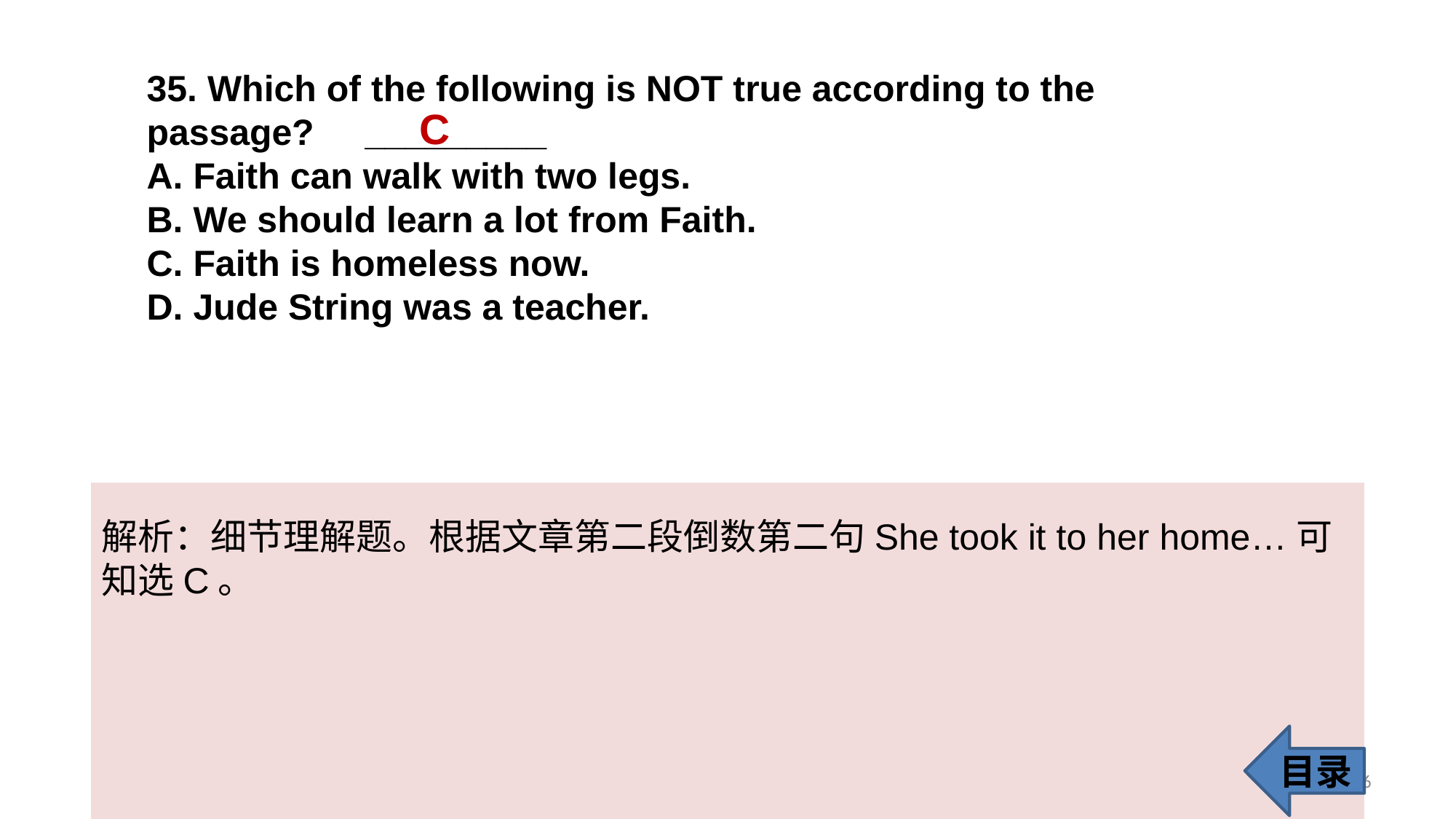

35. Which of the following is NOT true according to the passage?     _________
A. Faith can walk with two legs.
B. We should learn a lot from Faith.
C. Faith is homeless now.
D. Jude String was a teacher.
C

解析：细节理解题。根据文章第二段倒数第二句She took it to her home…可知选C。
目录
36